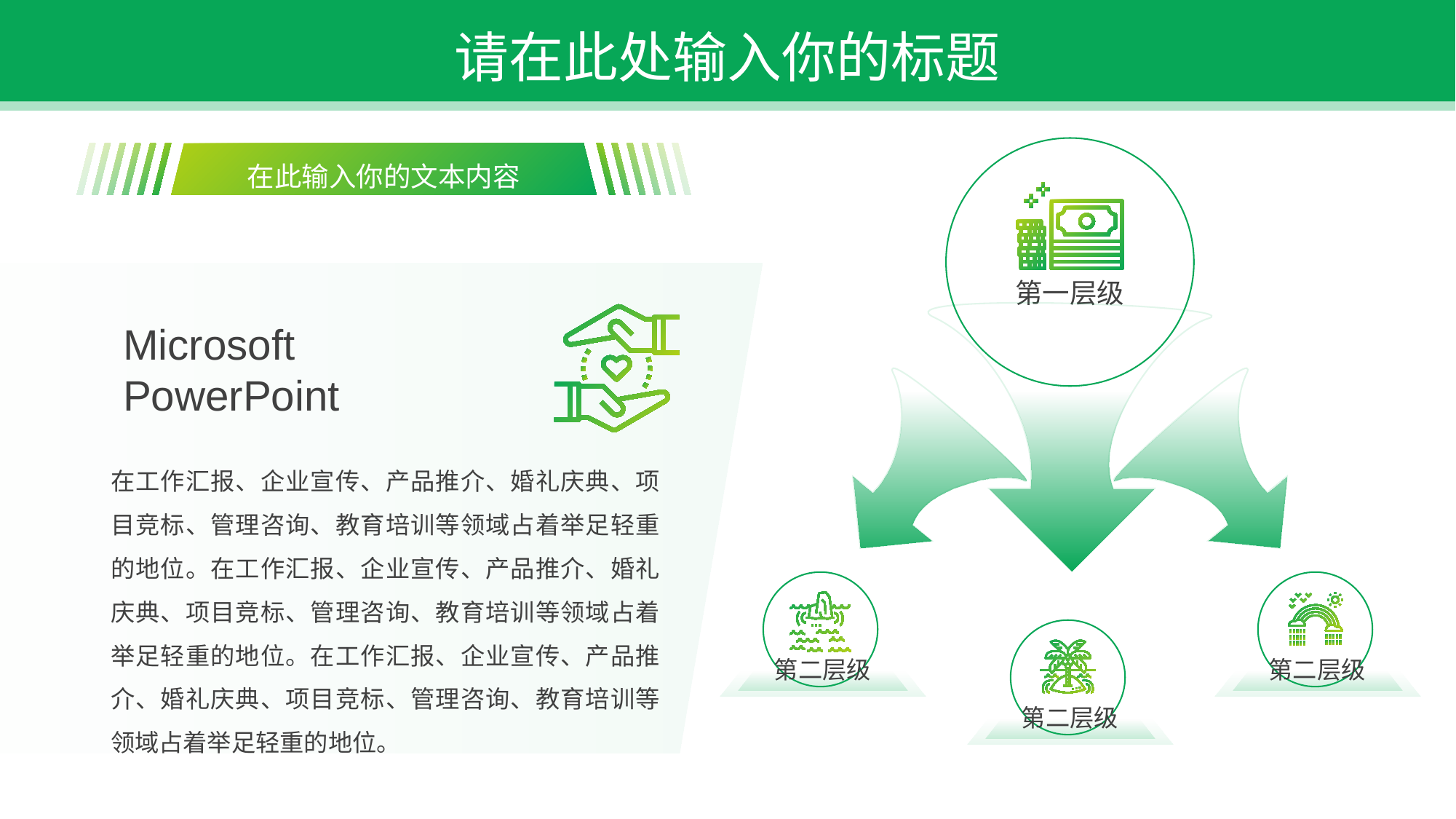

请在此处输入你的标题
在此输入你的文本内容

第一层级

Microsoft
PowerPoint
在工作汇报、企业宣传、产品推介、婚礼庆典、项目竞标、管理咨询、教育培训等领域占着举足轻重的地位。在工作汇报、企业宣传、产品推介、婚礼庆典、项目竞标、管理咨询、教育培训等领域占着举足轻重的地位。在工作汇报、企业宣传、产品推介、婚礼庆典、项目竞标、管理咨询、教育培训等领域占着举足轻重的地位。

第二层级
第二层级

第二层级